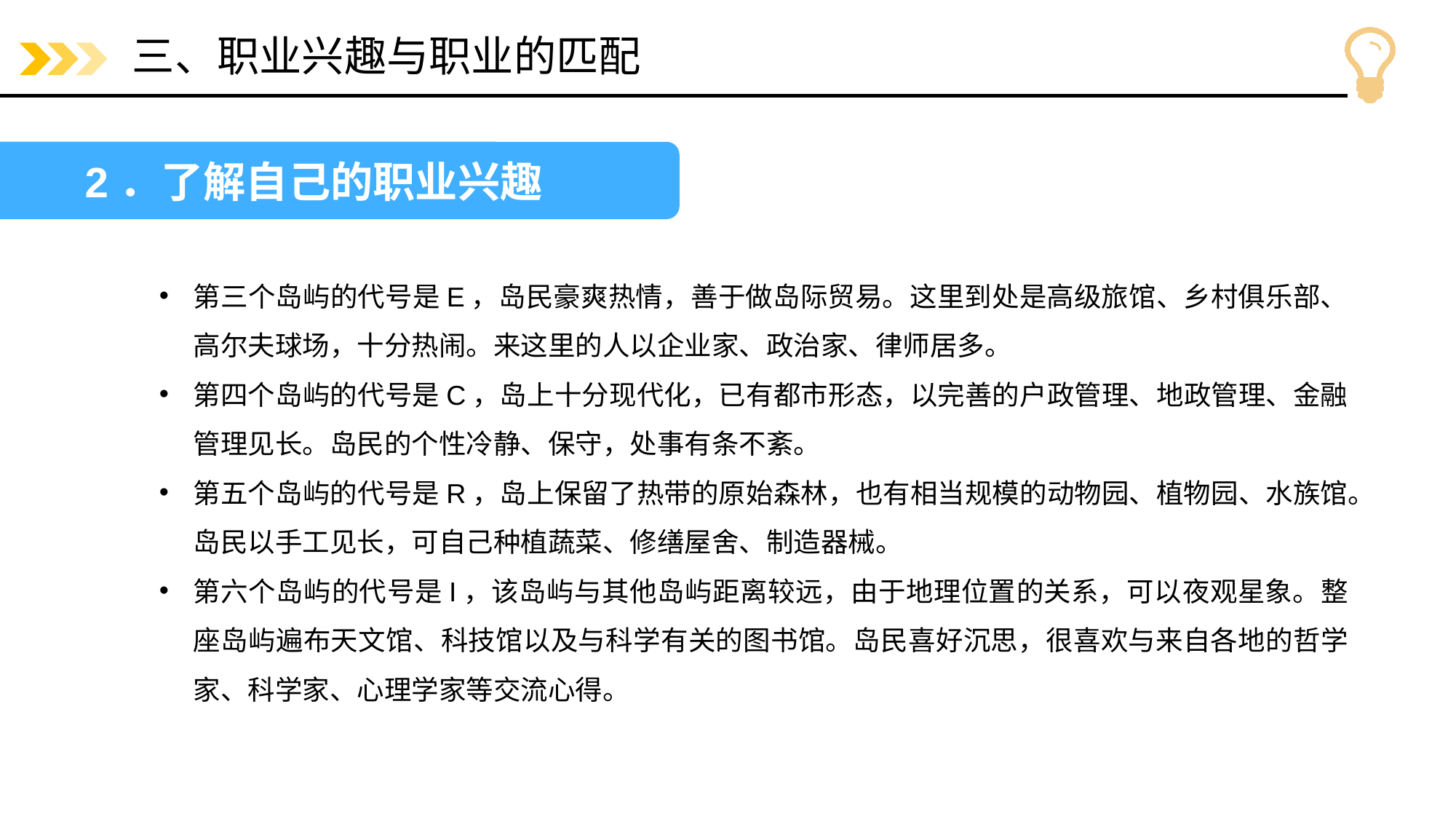

25
# 三、职业兴趣与职业的匹配
2．了解自己的职业兴趣
第三个岛屿的代号是E，岛民豪爽热情，善于做岛际贸易。这里到处是高级旅馆、乡村俱乐部、高尔夫球场，十分热闹。来这里的人以企业家、政治家、律师居多。
第四个岛屿的代号是C，岛上十分现代化，已有都市形态，以完善的户政管理、地政管理、金融管理见长。岛民的个性冷静、保守，处事有条不紊。
第五个岛屿的代号是R，岛上保留了热带的原始森林，也有相当规模的动物园、植物园、水族馆。岛民以手工见长，可自己种植蔬菜、修缮屋舍、制造器械。
第六个岛屿的代号是I，该岛屿与其他岛屿距离较远，由于地理位置的关系，可以夜观星象。整座岛屿遍布天文馆、科技馆以及与科学有关的图书馆。岛民喜好沉思，很喜欢与来自各地的哲学家、科学家、心理学家等交流心得。